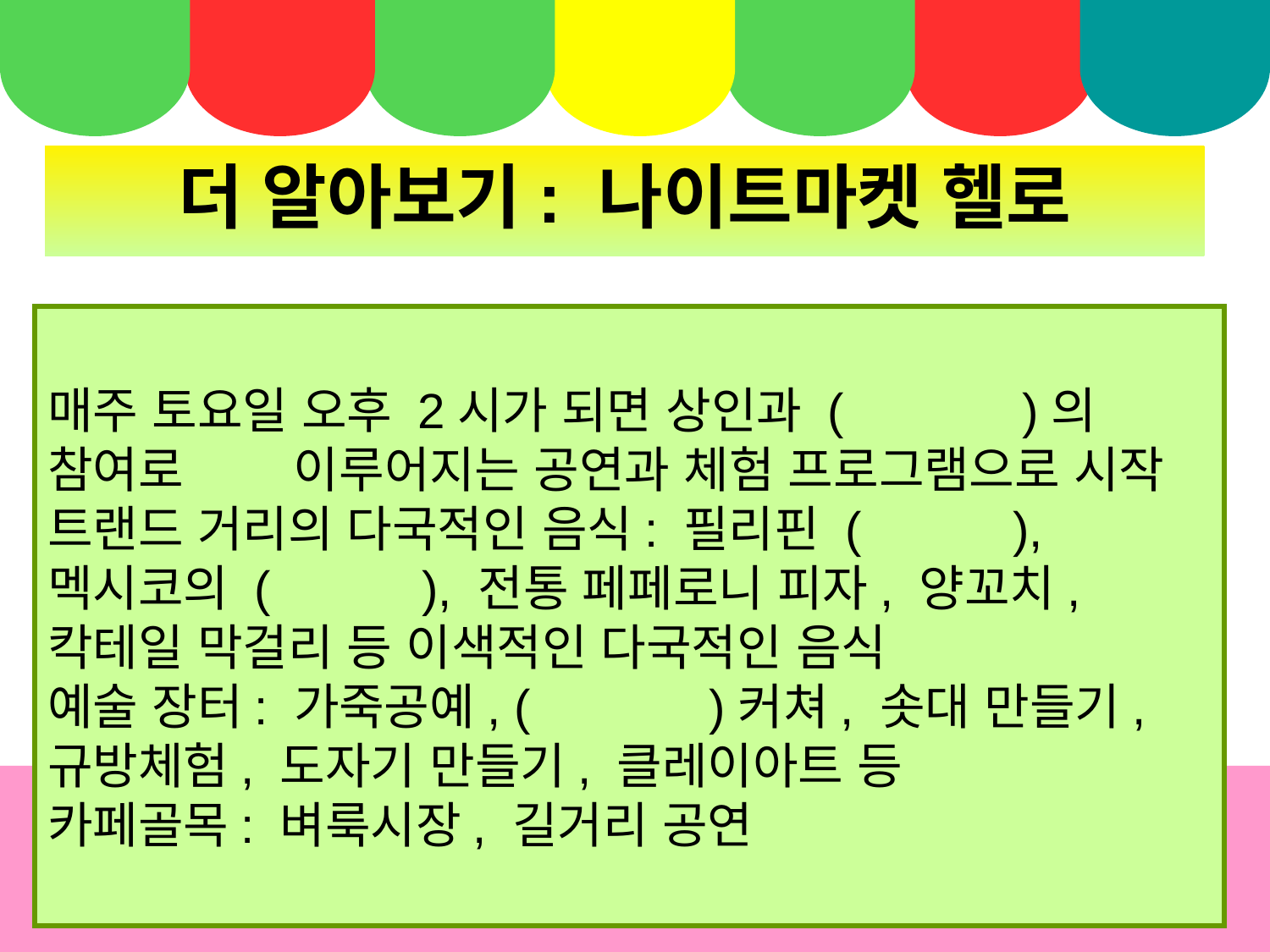

더 알아보기: 나이트마켓 헬로
매주 토요일 오후 2시가 되면 상인과 (             )의 참여로        이루어지는 공연과 체험 프로그램으로 시작
트랜드 거리의 다국적인 음식: 필리핀 (           ), 멕시코의 (           ), 전통 페페로니 피자, 양꼬치, 칵테일 막걸리 등 이색적인 다국적인 음식
예술 장터: 가죽공예, (             )커쳐, 솟대 만들기, 규방체험, 도자기 만들기, 클레이아트 등
카페골목: 벼룩시장, 길거리 공연